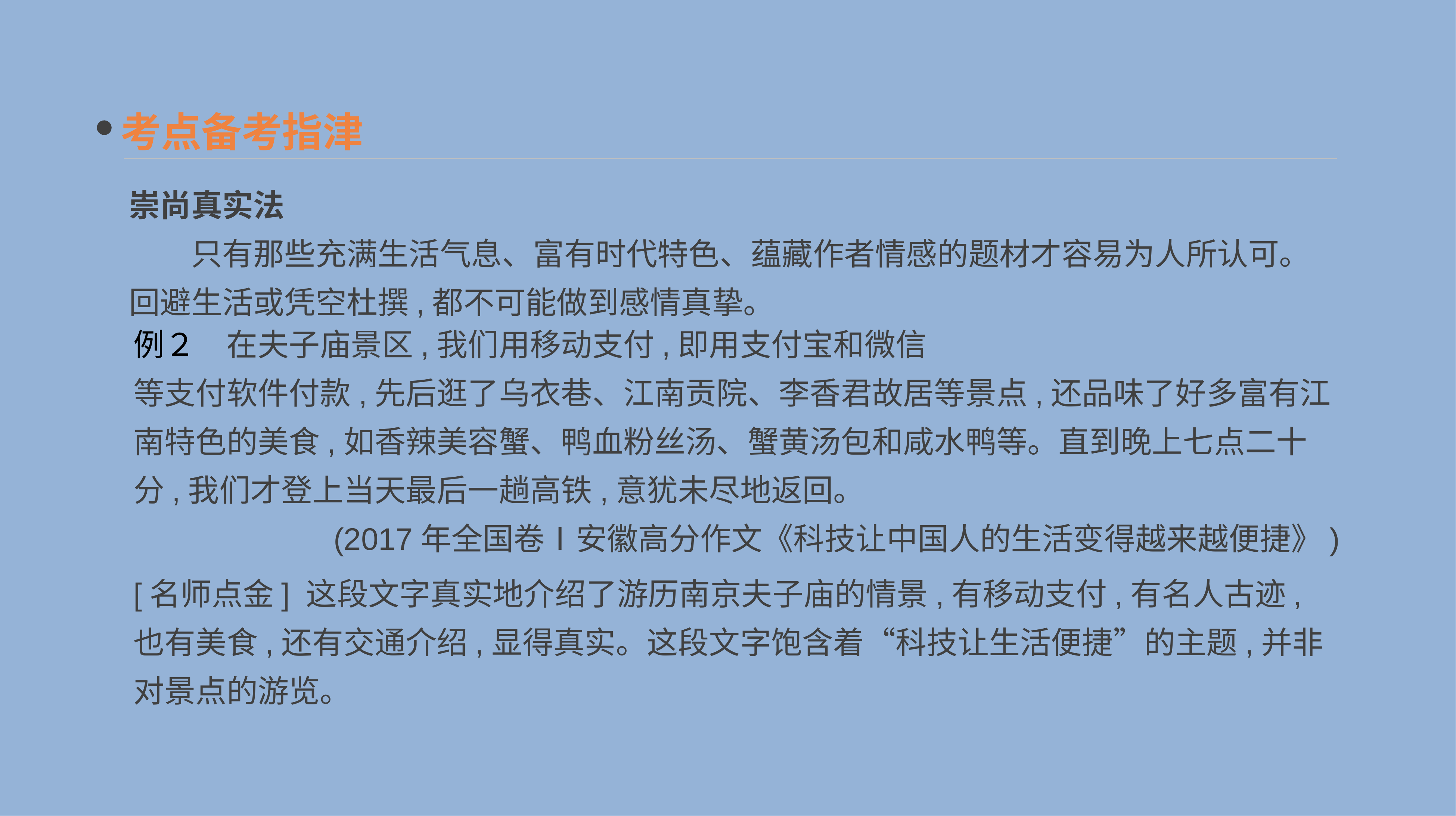

考点备考指津

崇尚真实法
　　只有那些充满生活气息、富有时代特色、蕴藏作者情感的题材才容易为人所认可。回避生活或凭空杜撰,都不可能做到感情真挚。
例２　在夫子庙景区,我们用移动支付,即用支付宝和微信
等支付软件付款,先后逛了乌衣巷、江南贡院、李香君故居等景点,还品味了好多富有江南特色的美食,如香辣美容蟹、鸭血粉丝汤、蟹黄汤包和咸水鸭等。直到晚上七点二十分,我们才登上当天最后一趟高铁,意犹未尽地返回。
(2017年全国卷Ⅰ安徽高分作文《科技让中国人的生活变得越来越便捷》)

[名师点金] 这段文字真实地介绍了游历南京夫子庙的情景,有移动支付,有名人古迹,也有美食,还有交通介绍,显得真实。这段文字饱含着“科技让生活便捷”的主题,并非对景点的游览。